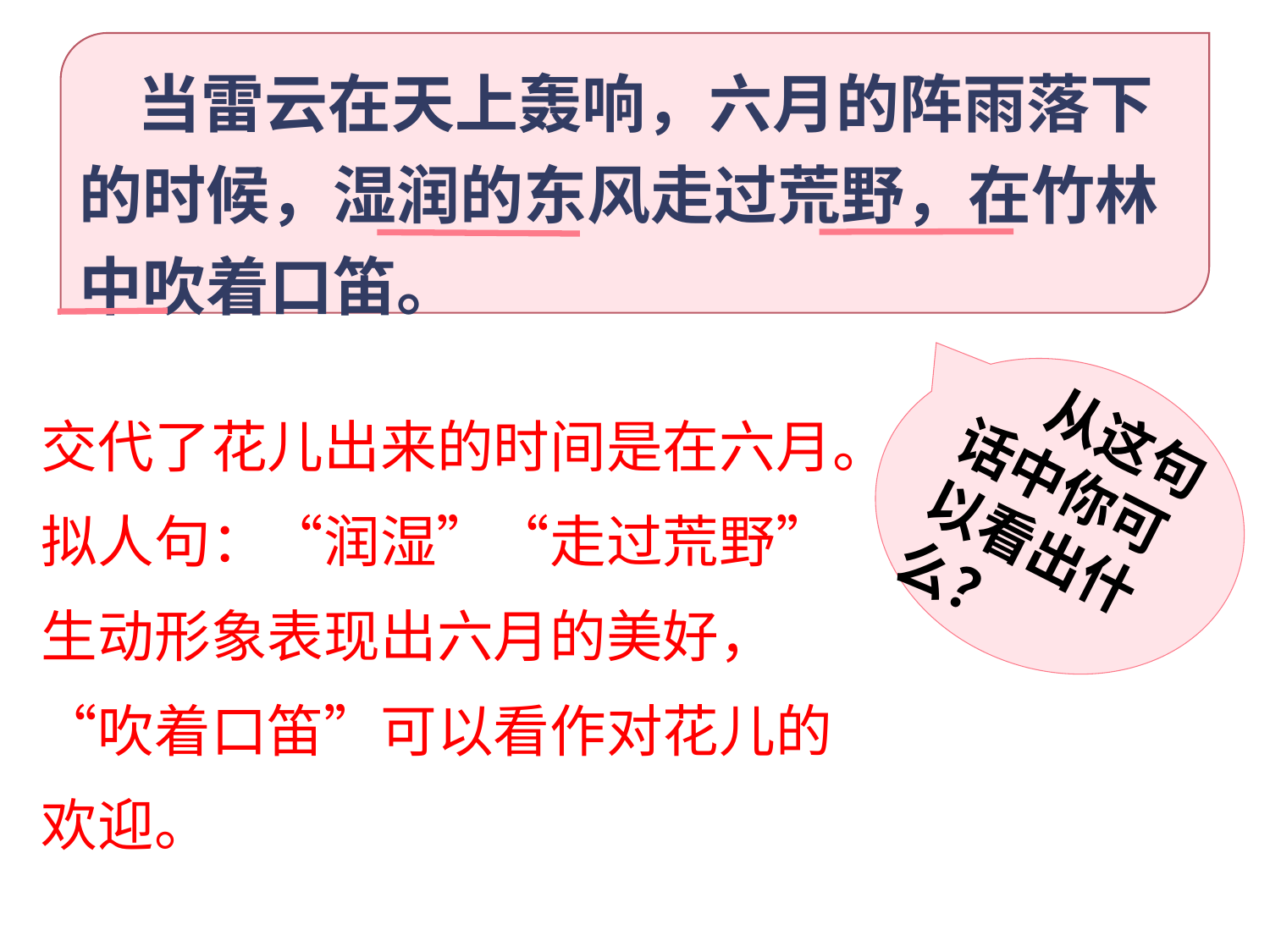

当雷云在天上轰响，六月的阵雨落下的时候，湿润的东风走过荒野，在竹林中吹着口笛。

    从这句话中你可以看出什么？
交代了花儿出来的时间是在六月。
拟人句：“润湿”“走过荒野”生动形象表现出六月的美好，“吹着口笛”可以看作对花儿的欢迎。